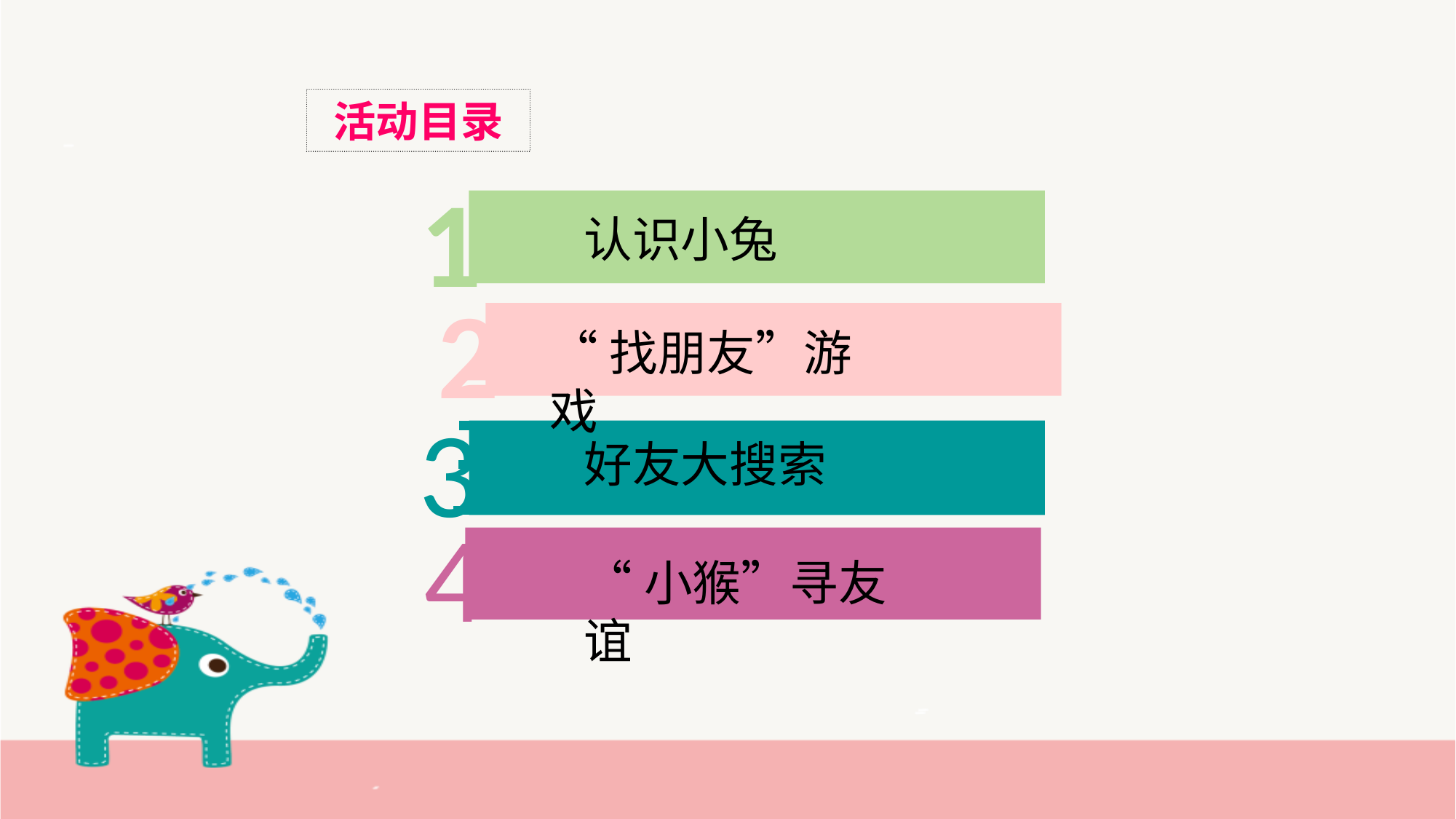

https://www.ypppt.com/
活动目录
1

认识小兔
2

“找朋友”游戏
3

好友大搜索
4

“小猴”寻友谊